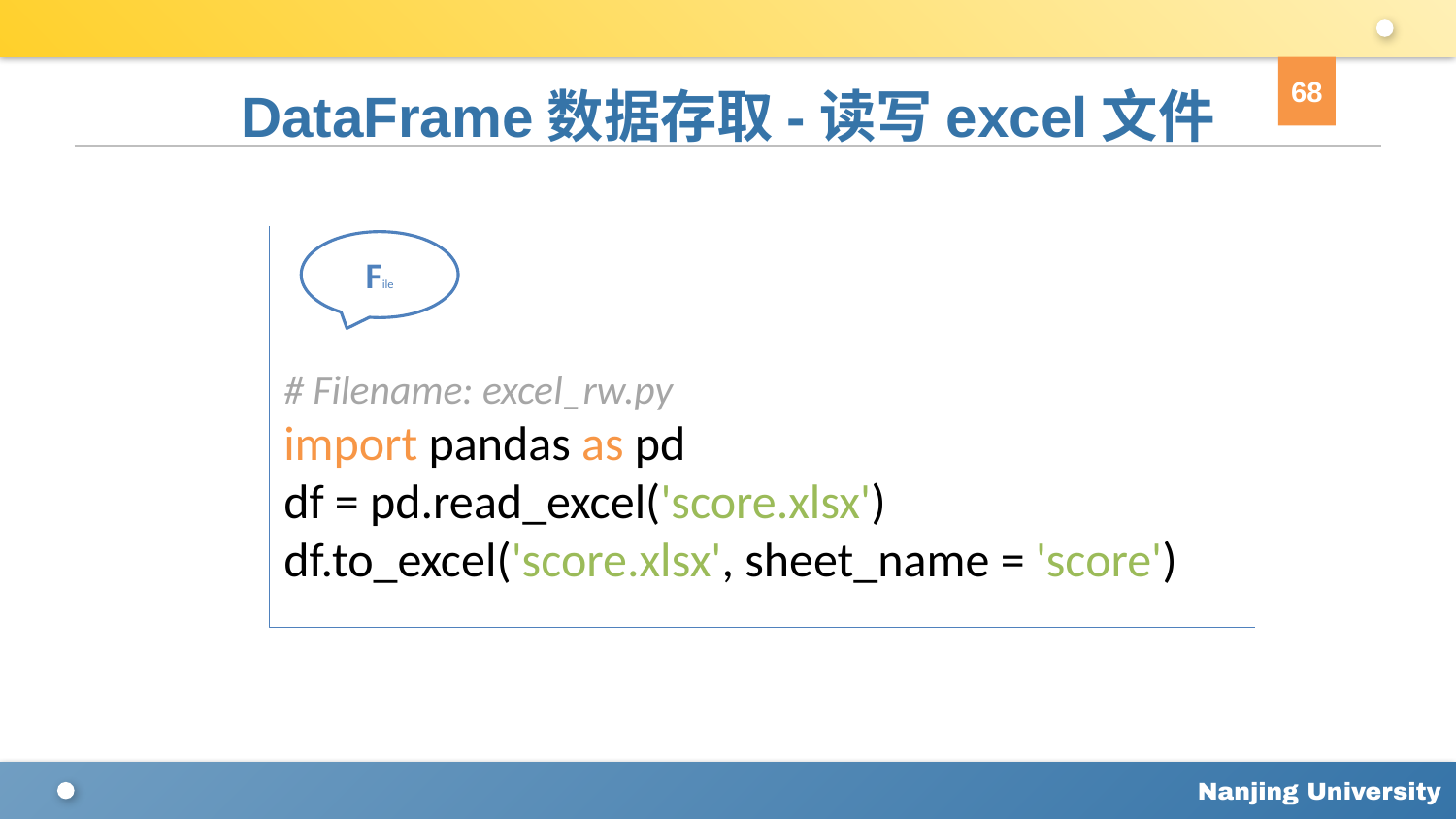

68
# DataFrame数据存取-读写excel文件

# Filename: excel_rw.py
import pandas as pd
df = pd.read_excel('score.xlsx')
df.to_excel('score.xlsx', sheet_name = 'score')
File